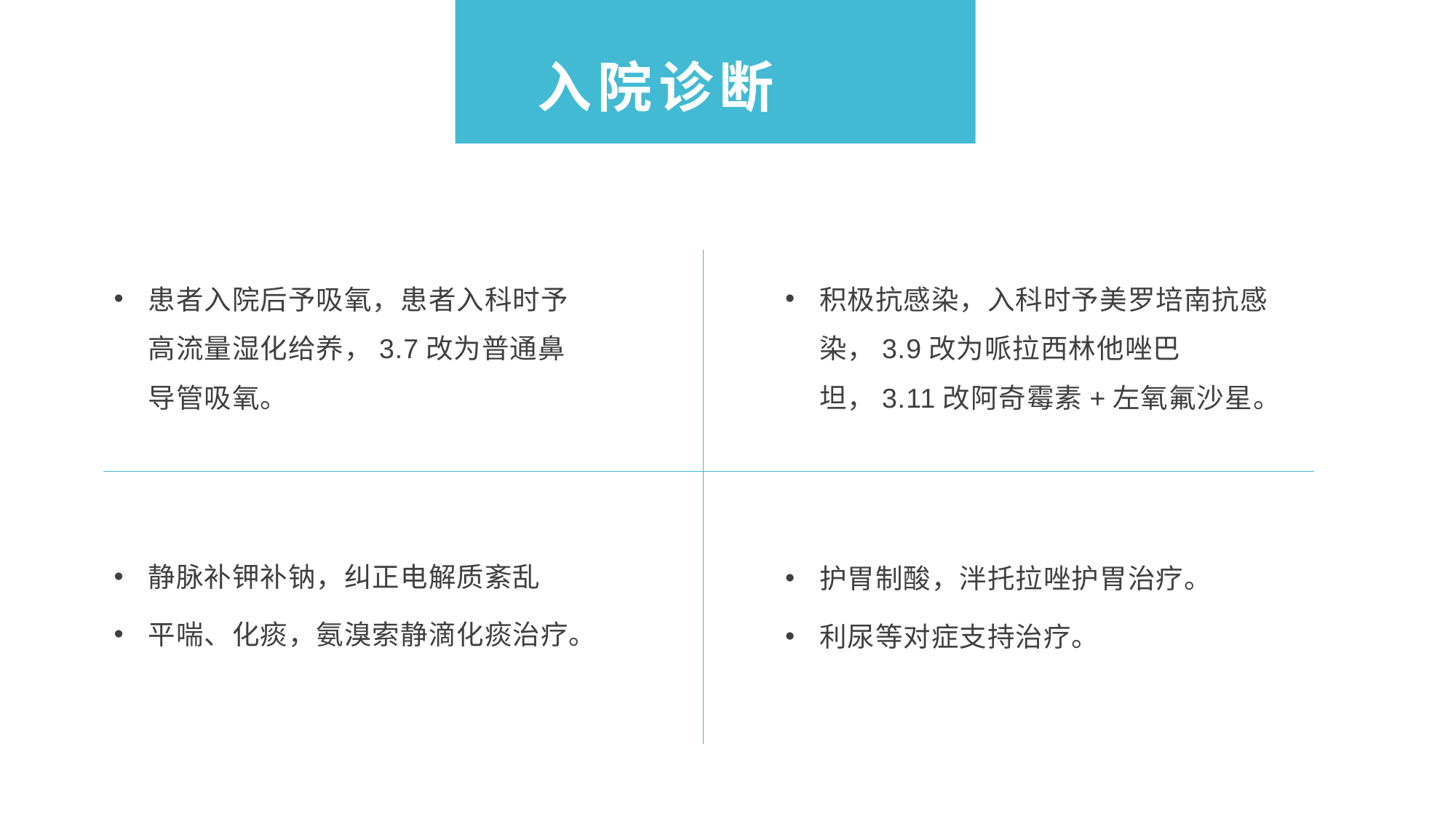

入院诊断
患者入院后予吸氧，患者入科时予高流量湿化给养，3.7改为普通鼻导管吸氧。
积极抗感染，入科时予美罗培南抗感染，3.9改为哌拉西林他唑巴坦，3.11改阿奇霉素+左氧氟沙星。
护胃制酸，泮托拉唑护胃治疗。
利尿等对症支持治疗。
静脉补钾补钠，纠正电解质紊乱
平喘、化痰，氨溴索静滴化痰治疗。